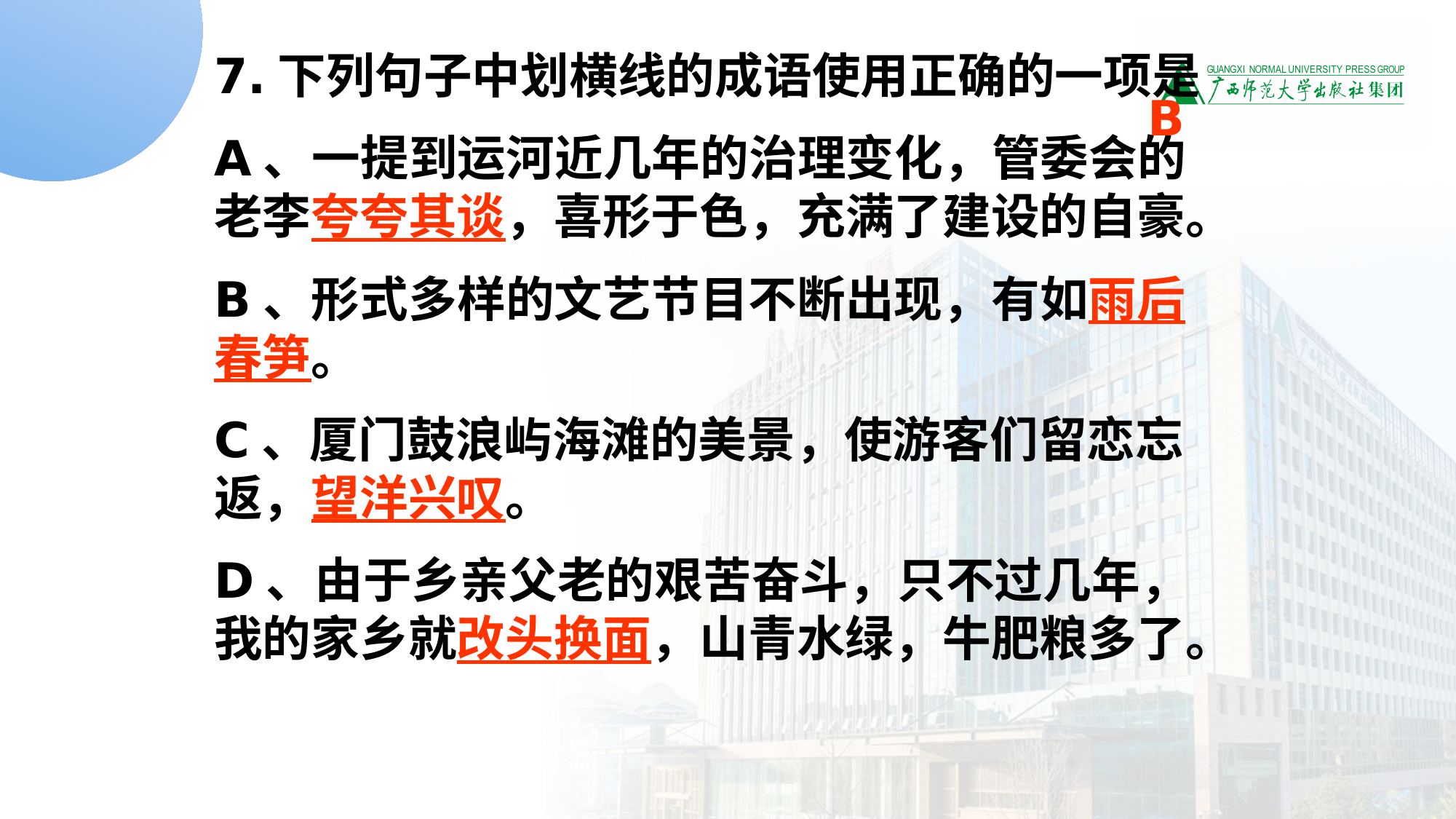

7.下列句子中划横线的成语使用正确的一项是
A、一提到运河近几年的治理变化，管委会的老李夸夸其谈，喜形于色，充满了建设的自豪。
B、形式多样的文艺节目不断出现，有如雨后春笋。
C、厦门鼓浪屿海滩的美景，使游客们留恋忘返，望洋兴叹。
D、由于乡亲父老的艰苦奋斗，只不过几年，我的家乡就改头换面，山青水绿，牛肥粮多了。
B